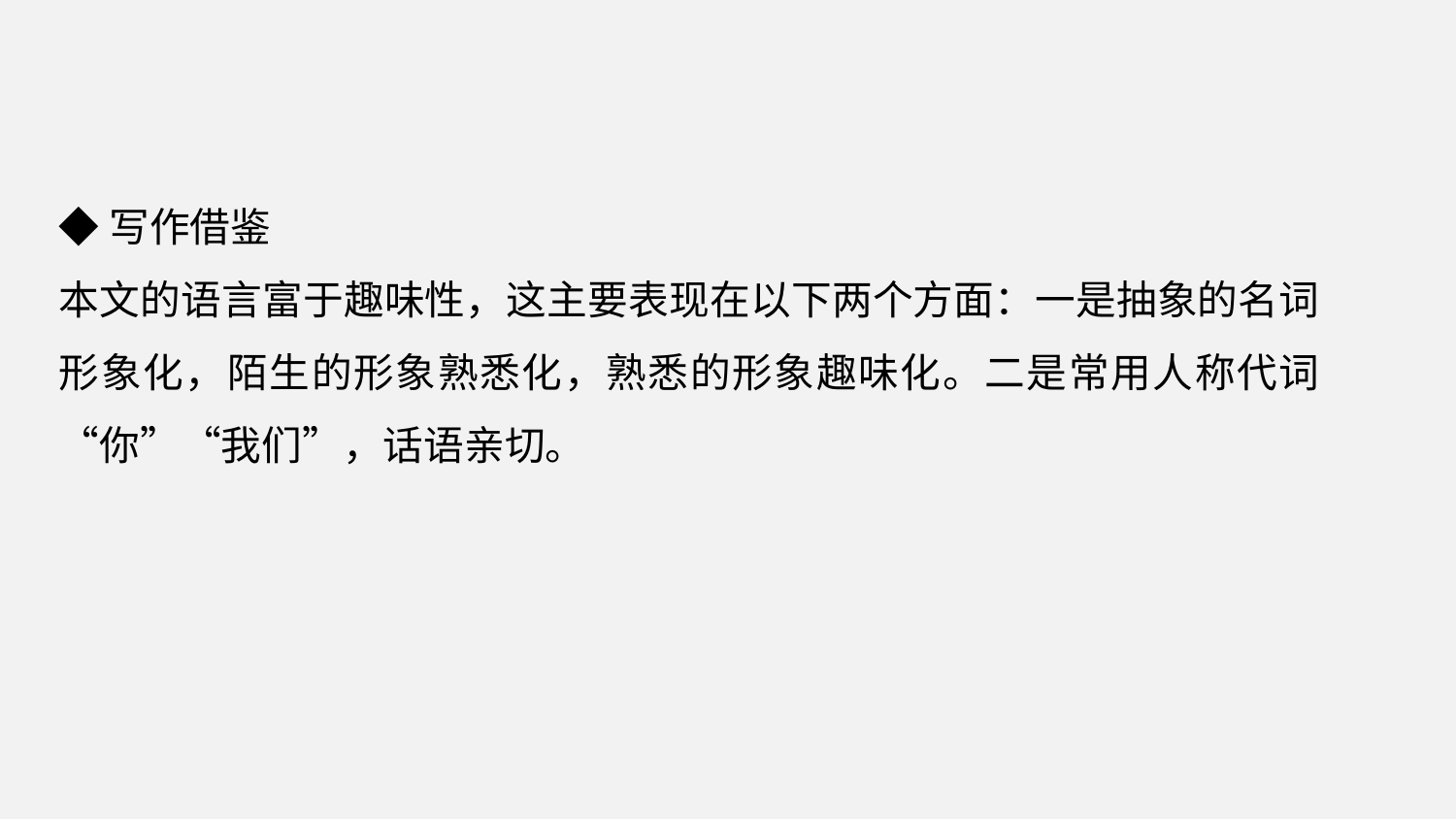

◆写作借鉴
本文的语言富于趣味性，这主要表现在以下两个方面：一是抽象的名词形象化，陌生的形象熟悉化，熟悉的形象趣味化。二是常用人称代词“你”“我们”，话语亲切。